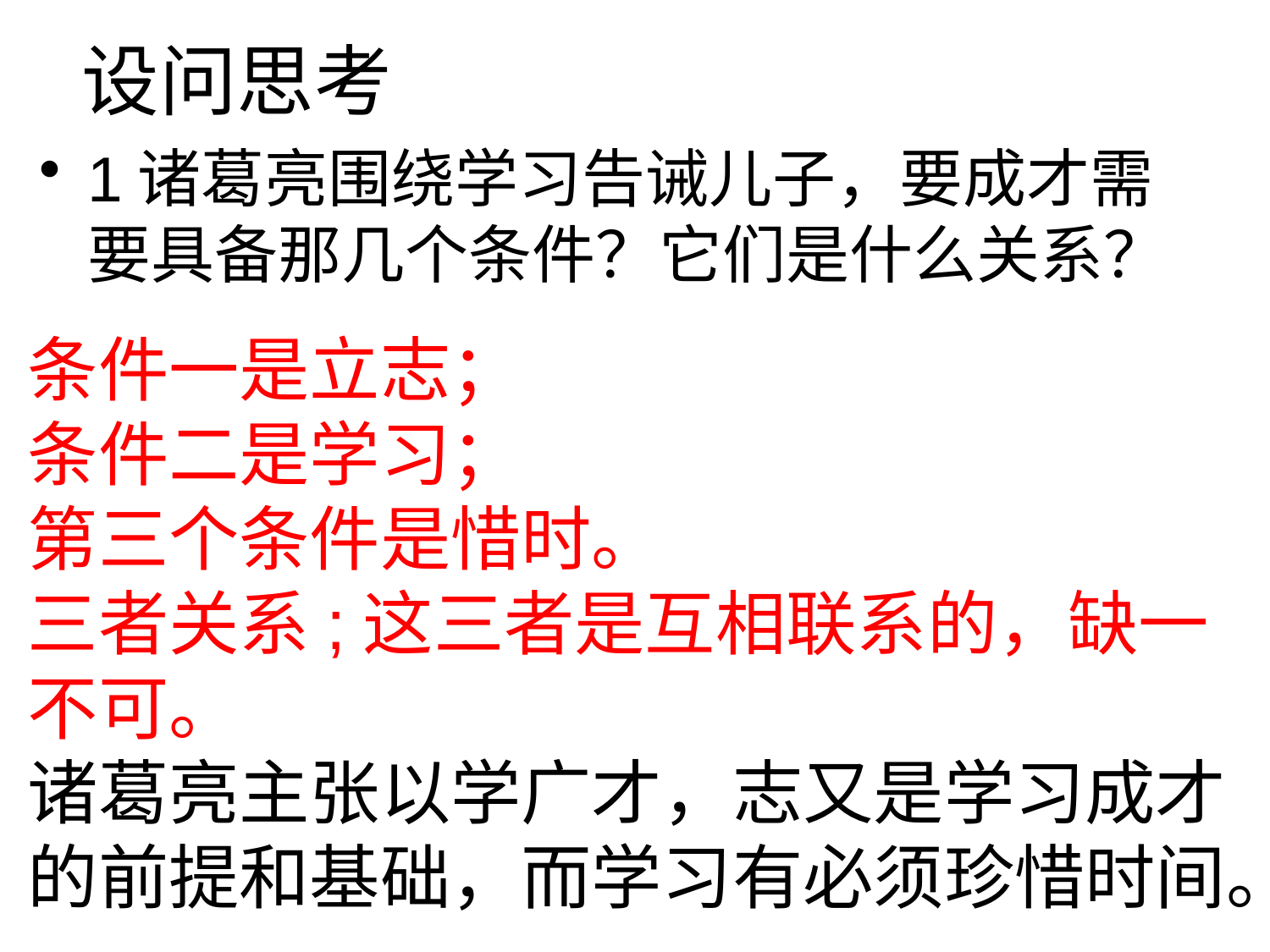

# 设问思考
1诸葛亮围绕学习告诫儿子，要成才需要具备那几个条件？它们是什么关系？
条件一是立志；
条件二是学习；
第三个条件是惜时。
三者关系;这三者是互相联系的，缺一
不可。
诸葛亮主张以学广才，志又是学习成才
的前提和基础，而学习有必须珍惜时间。